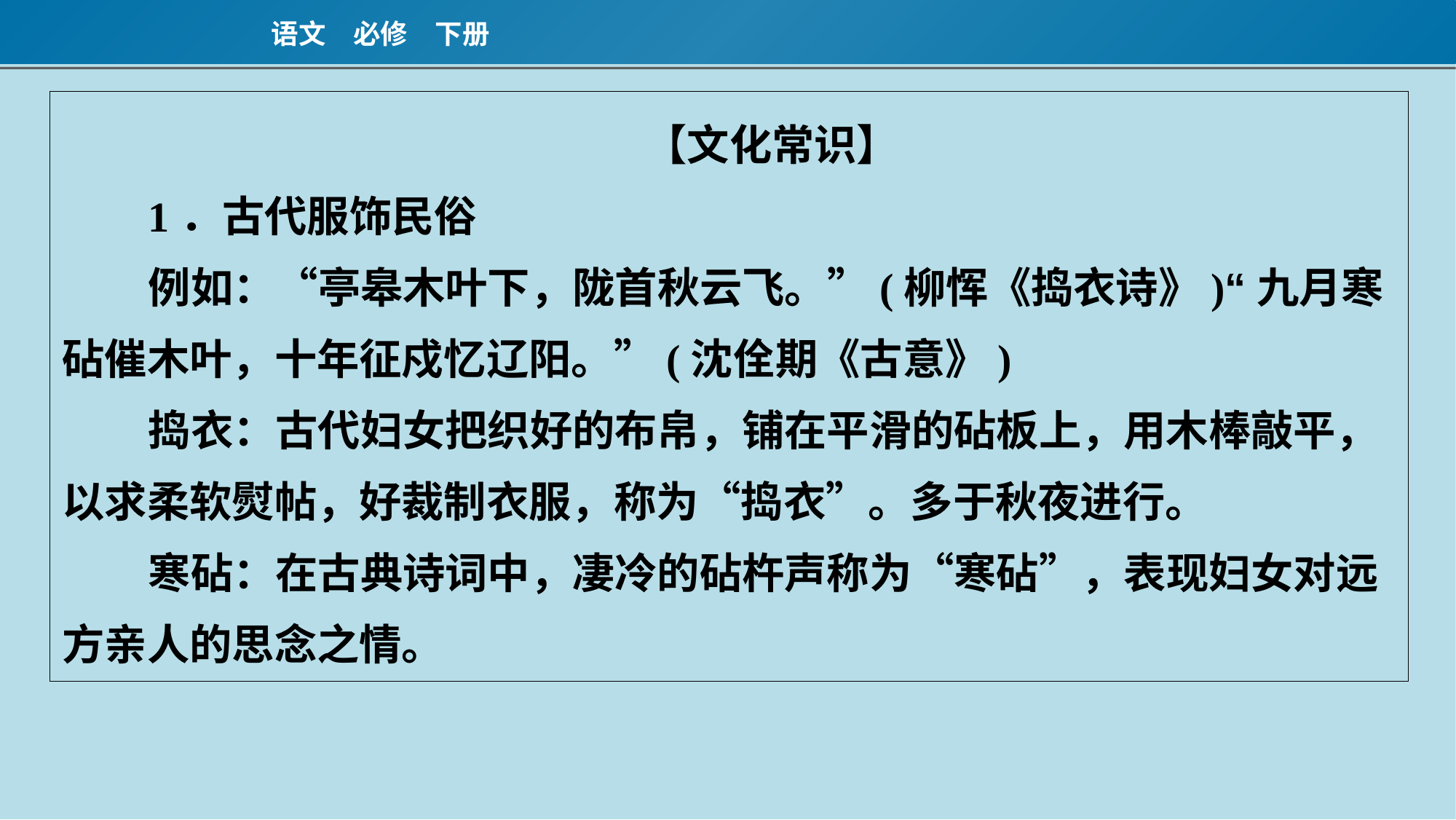

【文化常识】
1．古代服饰民俗
例如：“亭皋木叶下，陇首秋云飞。”(柳恽《捣衣诗》)“九月寒砧催木叶，十年征戍忆辽阳。”(沈佺期《古意》)
捣衣：古代妇女把织好的布帛，铺在平滑的砧板上，用木棒敲平，以求柔软熨帖，好裁制衣服，称为“捣衣”。多于秋夜进行。
寒砧：在古典诗词中，凄冷的砧杵声称为“寒砧”，表现妇女对远方亲人的思念之情。